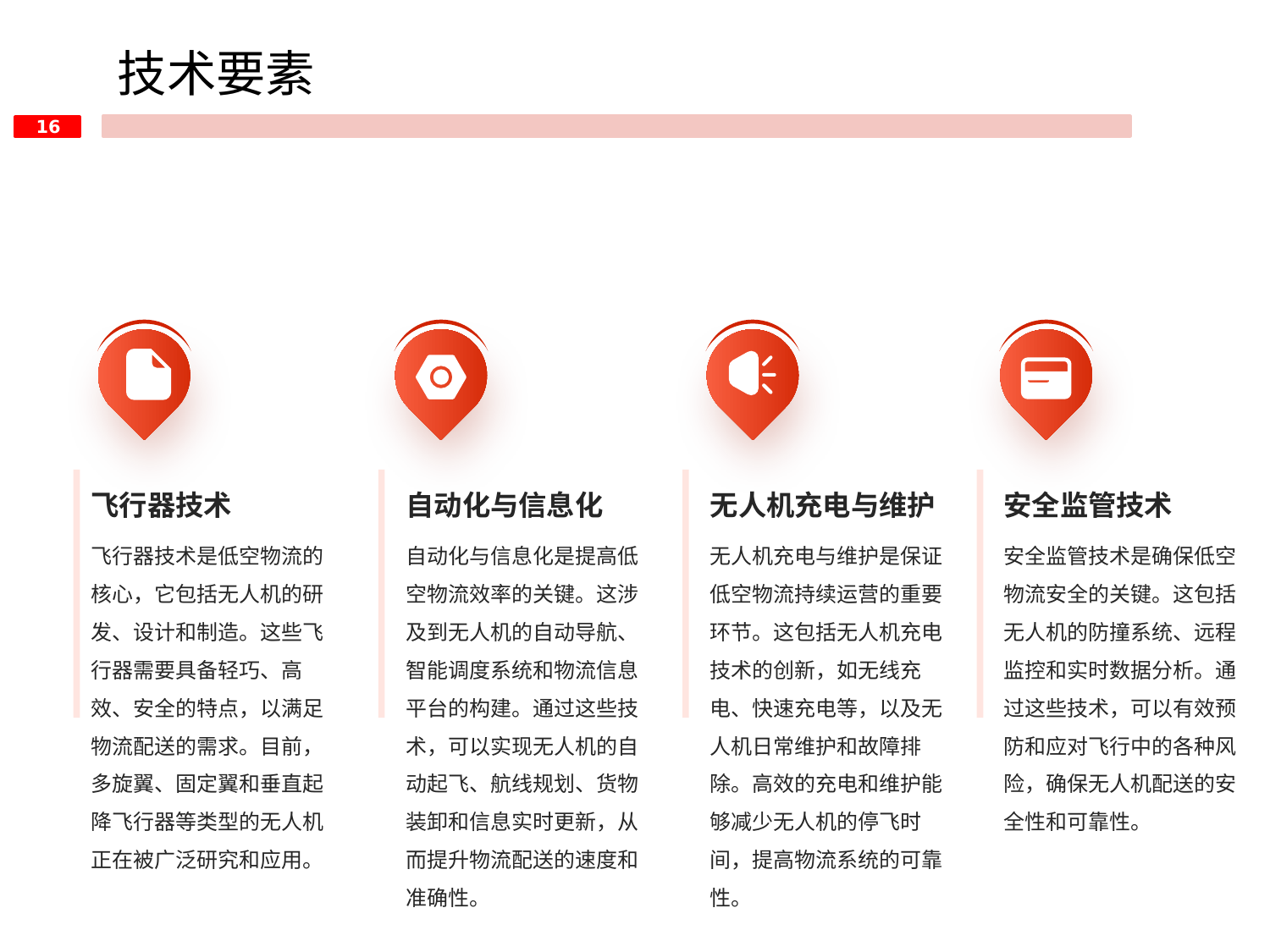

技术要素
16

飞行器技术
自动化与信息化
无人机充电与维护
安全监管技术
飞行器技术是低空物流的核心，它包括无人机的研发、设计和制造。这些飞行器需要具备轻巧、高效、安全的特点，以满足物流配送的需求。目前，多旋翼、固定翼和垂直起降飞行器等类型的无人机正在被广泛研究和应用。
自动化与信息化是提高低空物流效率的关键。这涉及到无人机的自动导航、智能调度系统和物流信息平台的构建。通过这些技术，可以实现无人机的自动起飞、航线规划、货物装卸和信息实时更新，从而提升物流配送的速度和准确性。
无人机充电与维护是保证低空物流持续运营的重要环节。这包括无人机充电技术的创新，如无线充电、快速充电等，以及无人机日常维护和故障排除。高效的充电和维护能够减少无人机的停飞时间，提高物流系统的可靠性。
安全监管技术是确保低空物流安全的关键。这包括无人机的防撞系统、远程监控和实时数据分析。通过这些技术，可以有效预防和应对飞行中的各种风险，确保无人机配送的安全性和可靠性。